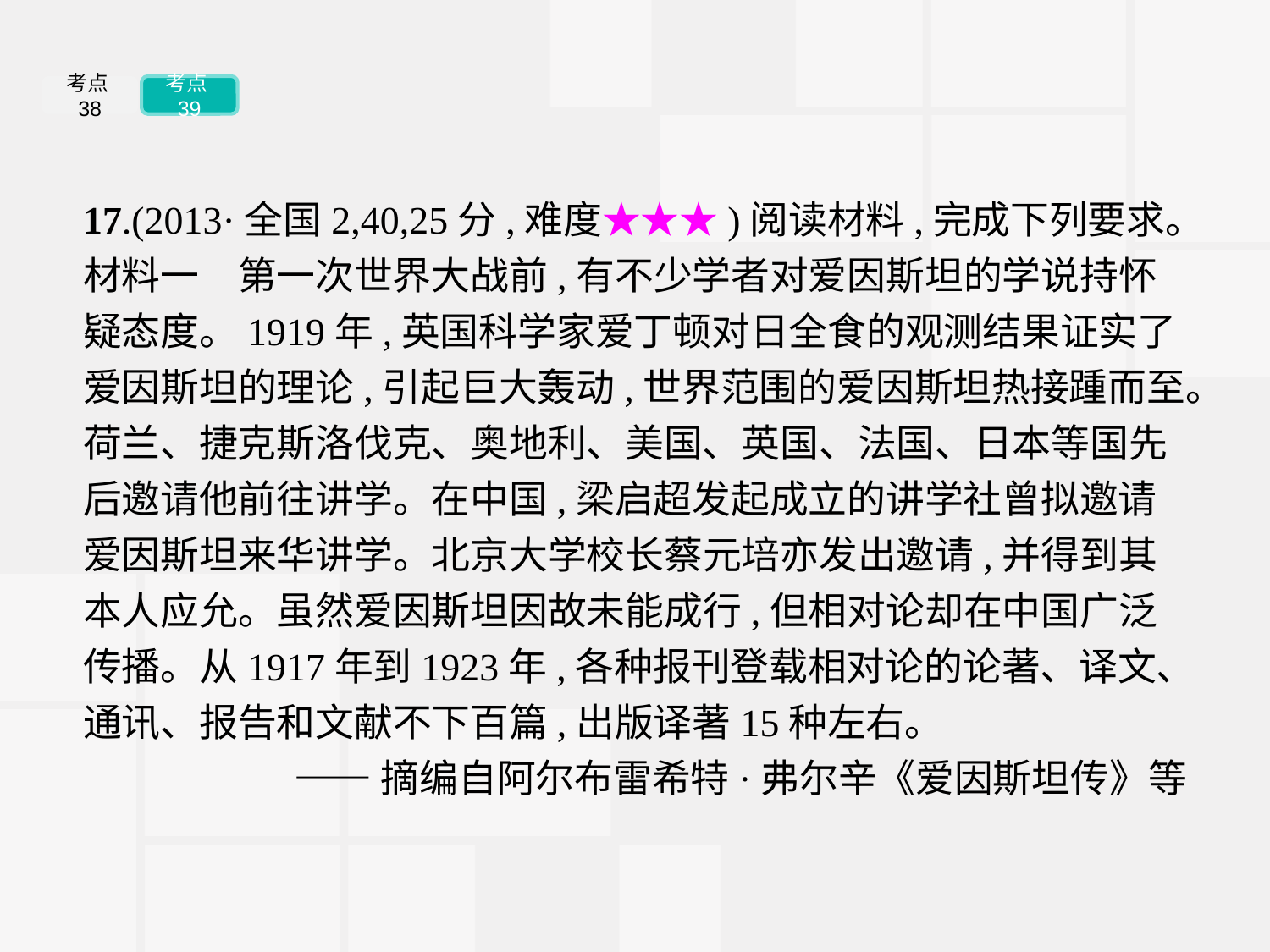

考点38
考点39
17.(2013·全国2,40,25分,难度★★★)阅读材料,完成下列要求。
材料一　第一次世界大战前,有不少学者对爱因斯坦的学说持怀疑态度。1919年,英国科学家爱丁顿对日全食的观测结果证实了爱因斯坦的理论,引起巨大轰动,世界范围的爱因斯坦热接踵而至。荷兰、捷克斯洛伐克、奥地利、美国、英国、法国、日本等国先后邀请他前往讲学。在中国,梁启超发起成立的讲学社曾拟邀请爱因斯坦来华讲学。北京大学校长蔡元培亦发出邀请,并得到其本人应允。虽然爱因斯坦因故未能成行,但相对论却在中国广泛传播。从1917年到1923年,各种报刊登载相对论的论著、译文、通讯、报告和文献不下百篇,出版译著15种左右。
——摘编自阿尔布雷希特·弗尔辛《爱因斯坦传》等